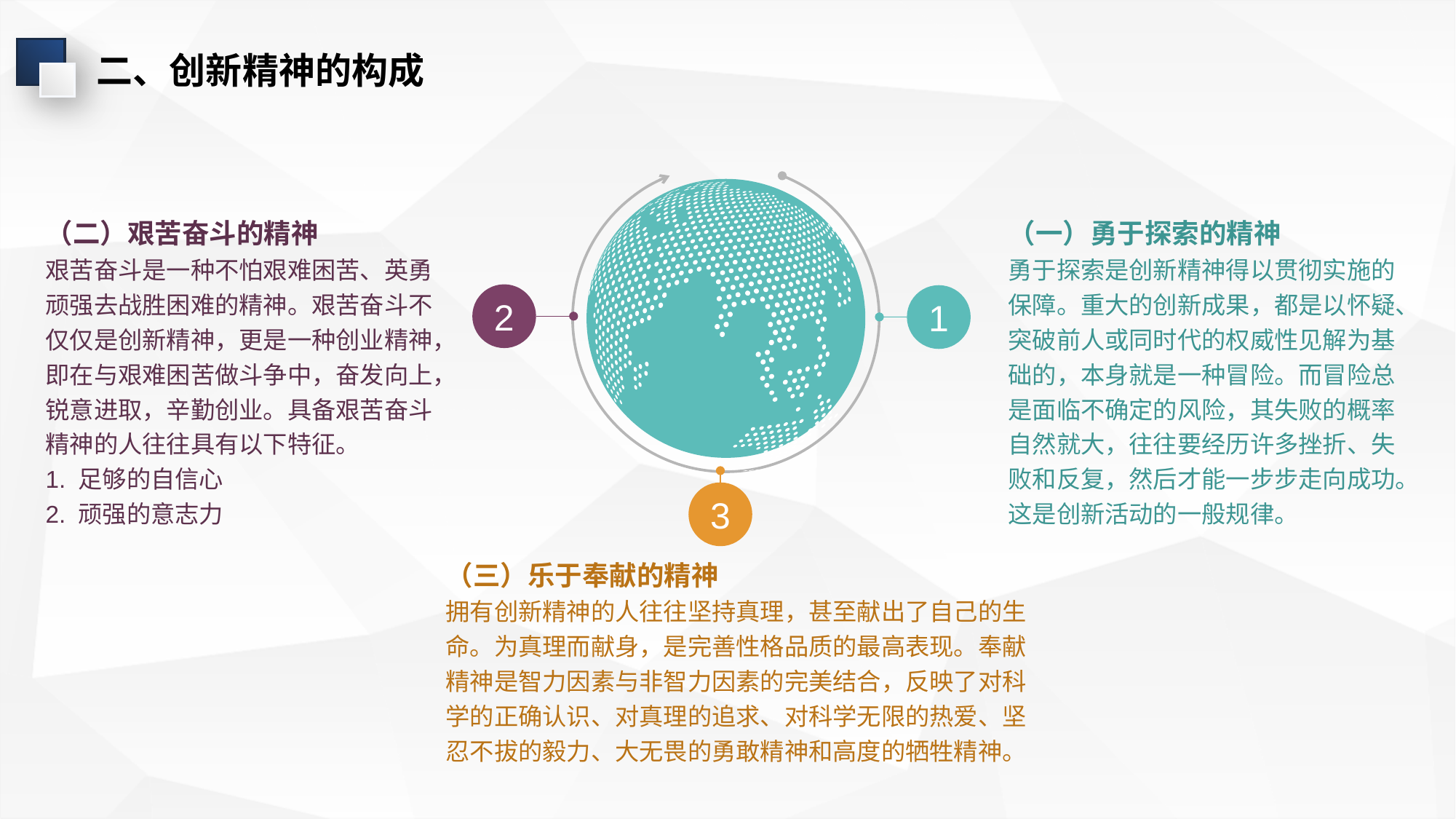

二、创新精神的构成

（二）艰苦奋斗的精神
艰苦奋斗是一种不怕艰难困苦、英勇顽强去战胜困难的精神。艰苦奋斗不仅仅是创新精神，更是一种创业精神，即在与艰难困苦做斗争中，奋发向上，锐意进取，辛勤创业。具备艰苦奋斗精神的人往往具有以下特征。
1. 足够的自信心
2. 顽强的意志力
（一）勇于探索的精神
勇于探索是创新精神得以贯彻实施的保障。重大的创新成果，都是以怀疑、突破前人或同时代的权威性见解为基础的，本身就是一种冒险。而冒险总是面临不确定的风险，其失败的概率自然就大，往往要经历许多挫折、失败和反复，然后才能一步步走向成功。这是创新活动的一般规律。
2
1
3
（三）乐于奉献的精神
拥有创新精神的人往往坚持真理，甚至献出了自己的生命。为真理而献身，是完善性格品质的最高表现。奉献精神是智力因素与非智力因素的完美结合，反映了对科学的正确认识、对真理的追求、对科学无限的热爱、坚忍不拔的毅力、大无畏的勇敢精神和高度的牺牲精神。